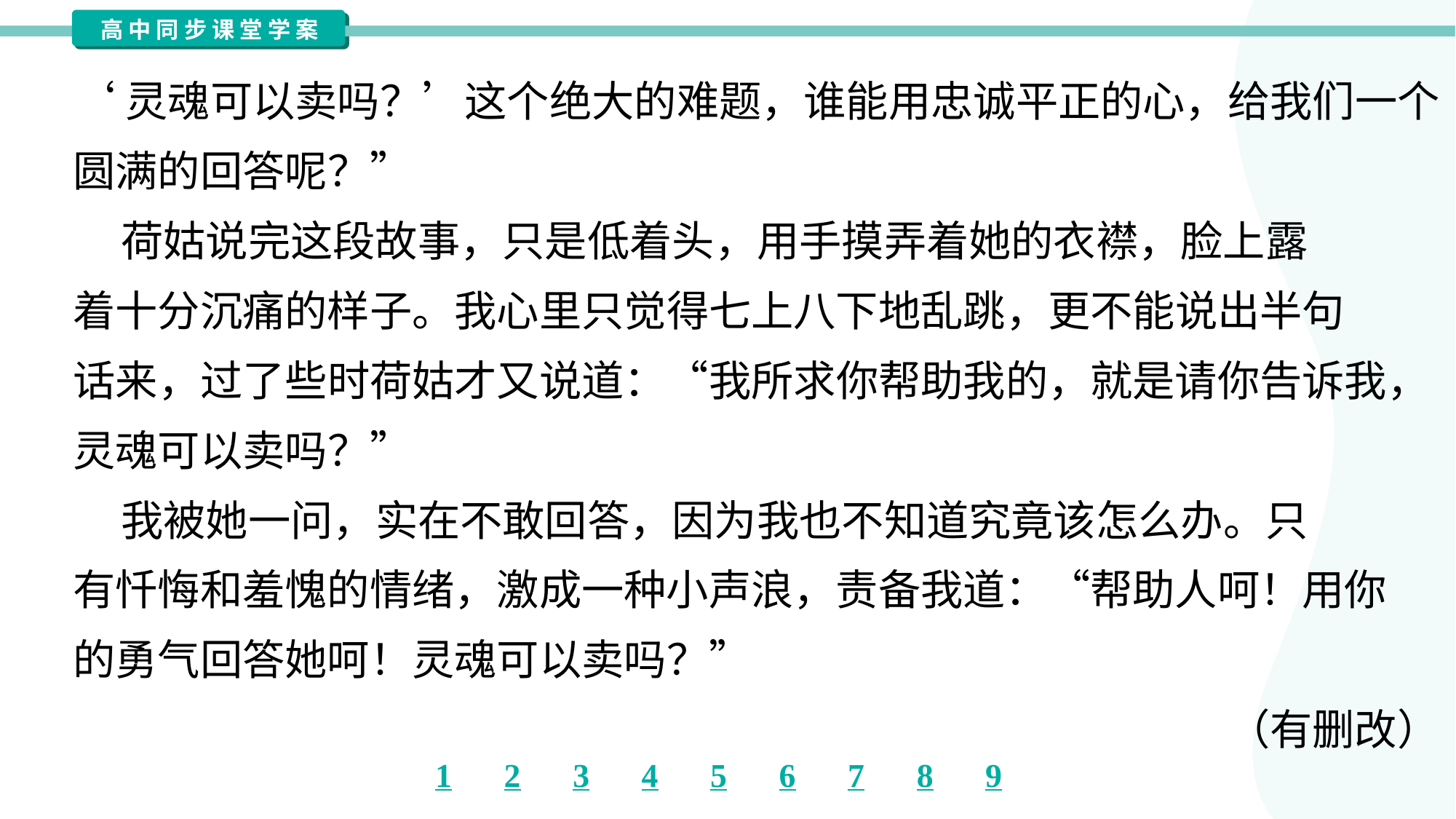

‘灵魂可以卖吗？’这个绝大的难题，谁能用忠诚平正的心，给我们一个
圆满的回答呢？”
    荷姑说完这段故事，只是低着头，用手摸弄着她的衣襟，脸上露
着十分沉痛的样子。我心里只觉得七上八下地乱跳，更不能说出半句
话来，过了些时荷姑才又说道：“我所求你帮助我的，就是请你告诉我，
灵魂可以卖吗？”
    我被她一问，实在不敢回答，因为我也不知道究竟该怎么办。只
有忏悔和羞愧的情绪，激成一种小声浪，责备我道：“帮助人呵！用你
的勇气回答她呵！灵魂可以卖吗？”
（有删改）